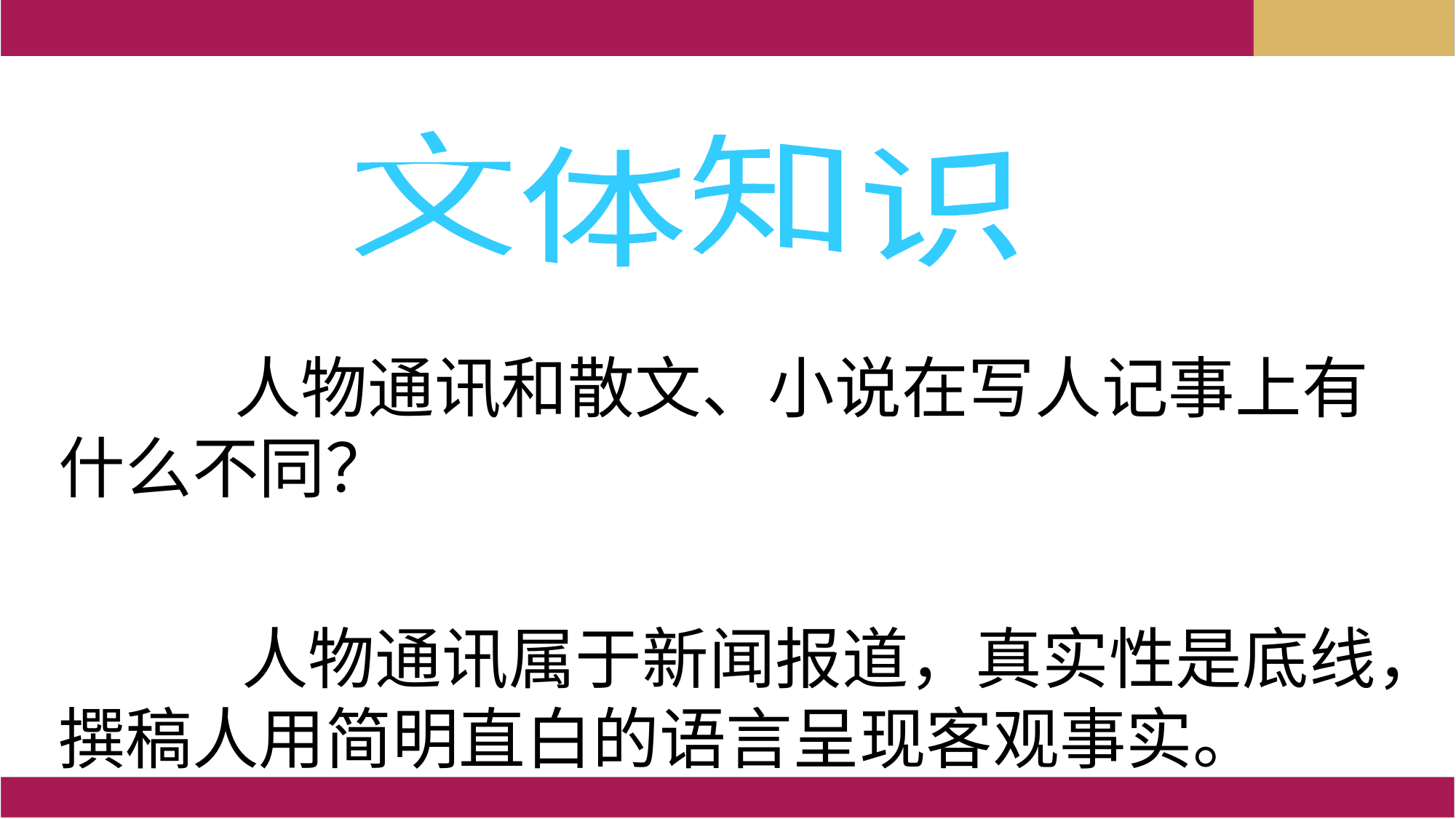

文体知识

              人物通讯和散文、小说在写人记事上有什么不同？

         人物通讯属于新闻报道，真实性是底线，撰稿人用简明直白的语言呈现客观事实。